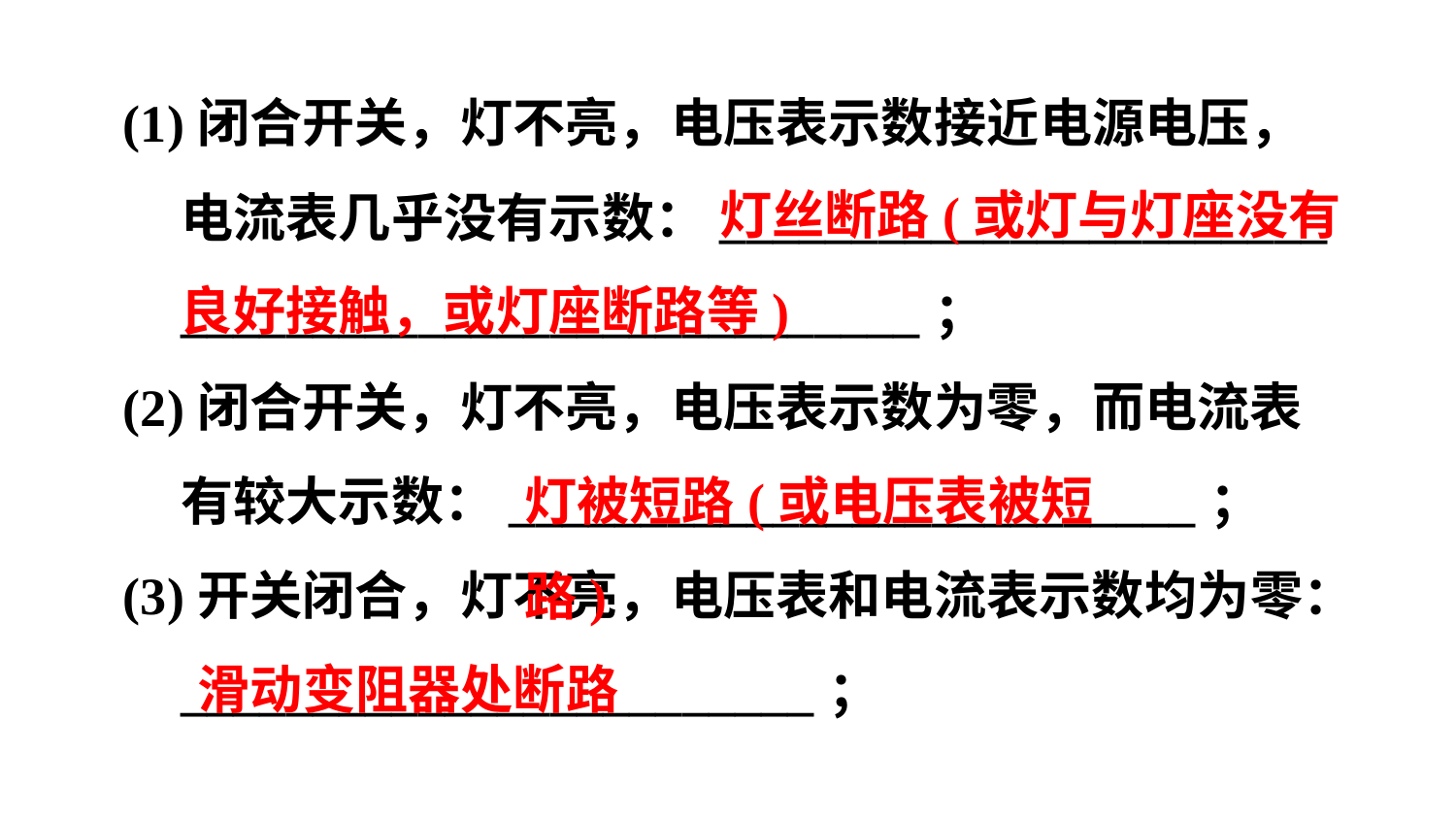

(1)闭合开关，灯不亮，电压表示数接近电源电压，电流表几乎没有示数：_______________________
____________________________；
(2)闭合开关，灯不亮，电压表示数为零，而电流表有较大示数：__________________________；
(3)开关闭合，灯不亮，电压表和电流表示数均为零：________________________；
灯丝断路(或灯与灯座没有
良好接触，或灯座断路等)
灯被短路(或电压表被短路)
滑动变阻器处断路